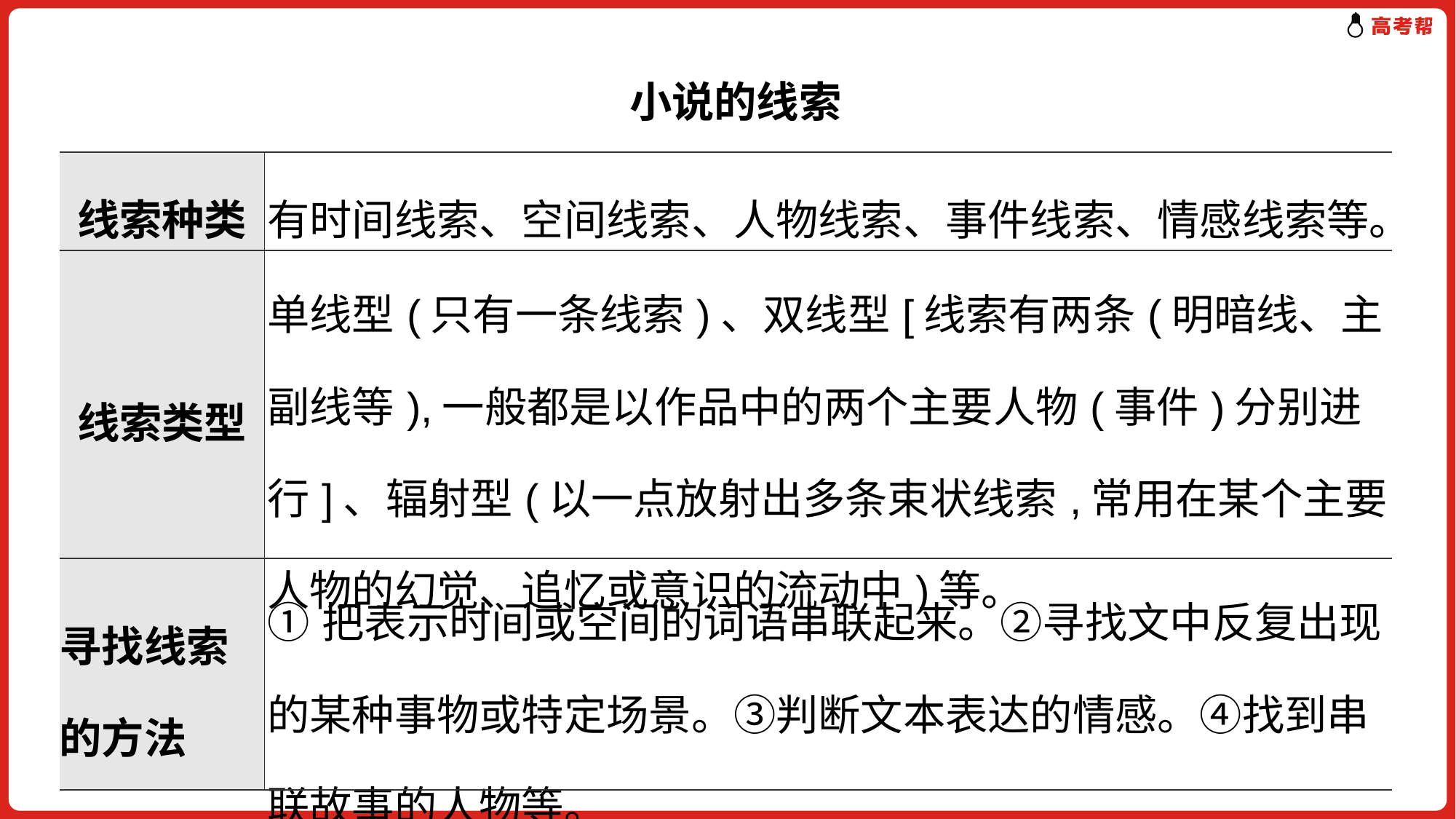

小说的线索
| 线索种类 | 有时间线索、空间线索、人物线索、事件线索、情感线索等。 |
| --- | --- |
| 线索类型 | 单线型(只有一条线索)、双线型[线索有两条(明暗线、主副线等),一般都是以作品中的两个主要人物(事件)分别进行]、辐射型(以一点放射出多条束状线索,常用在某个主要人物的幻觉、追忆或意识的流动中)等。 |
| 寻找线索 的方法 | ①把表示时间或空间的词语串联起来。②寻找文中反复出现的某种事物或特定场景。③判断文本表达的情感。④找到串联故事的人物等。 |